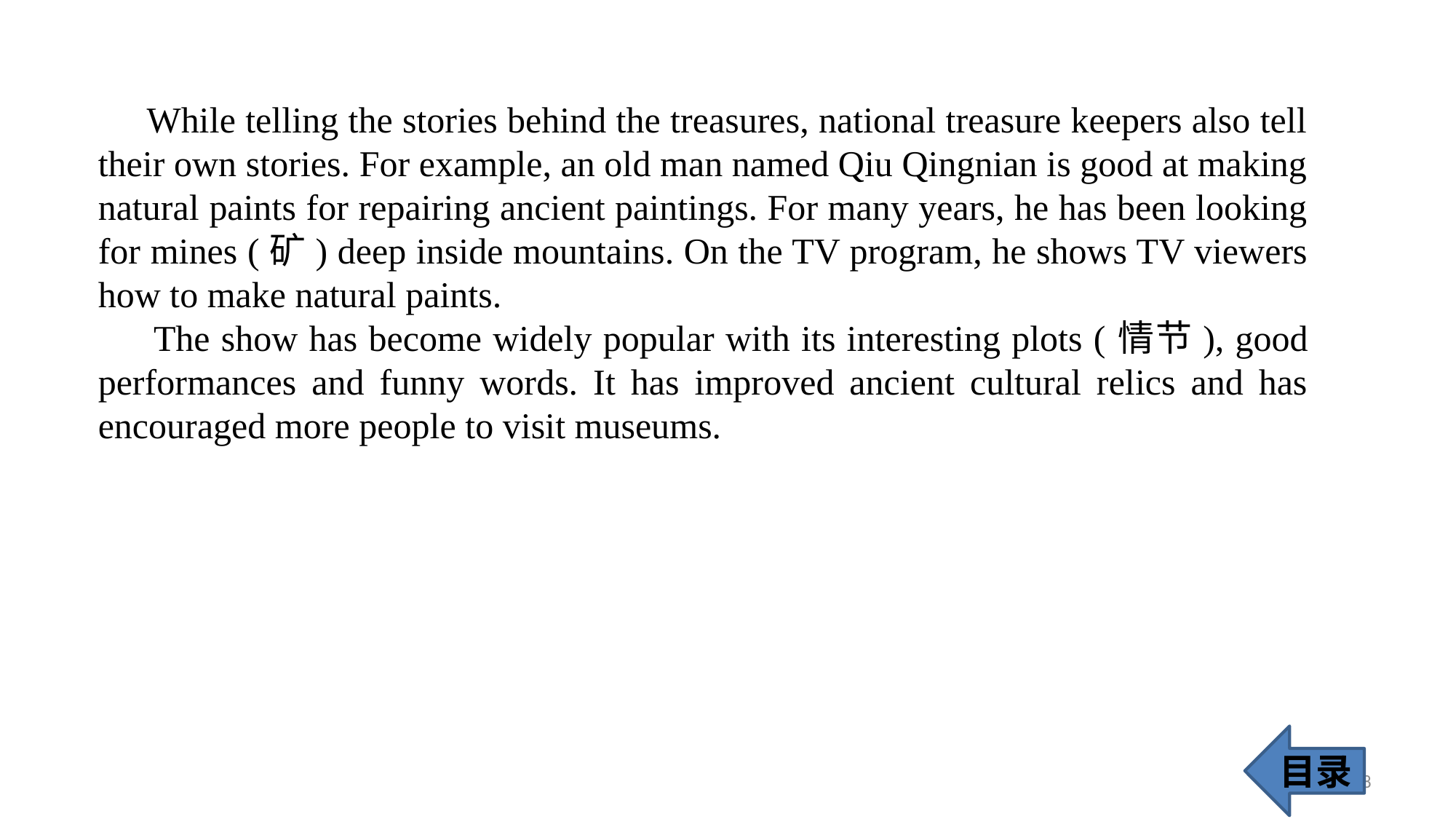

While telling the stories behind the treasures, national treasure keepers also tell their own stories. For example, an old man named Qiu Qingnian is good at making natural paints for repairing ancient paintings. For many years, he has been looking for mines (矿) deep inside mountains. On the TV program, he shows TV viewers how to make natural paints.
     The show has become widely popular with its interesting plots (情节), good performances and funny words. It has improved ancient cultural relics and has encouraged more people to visit museums.
目录
38